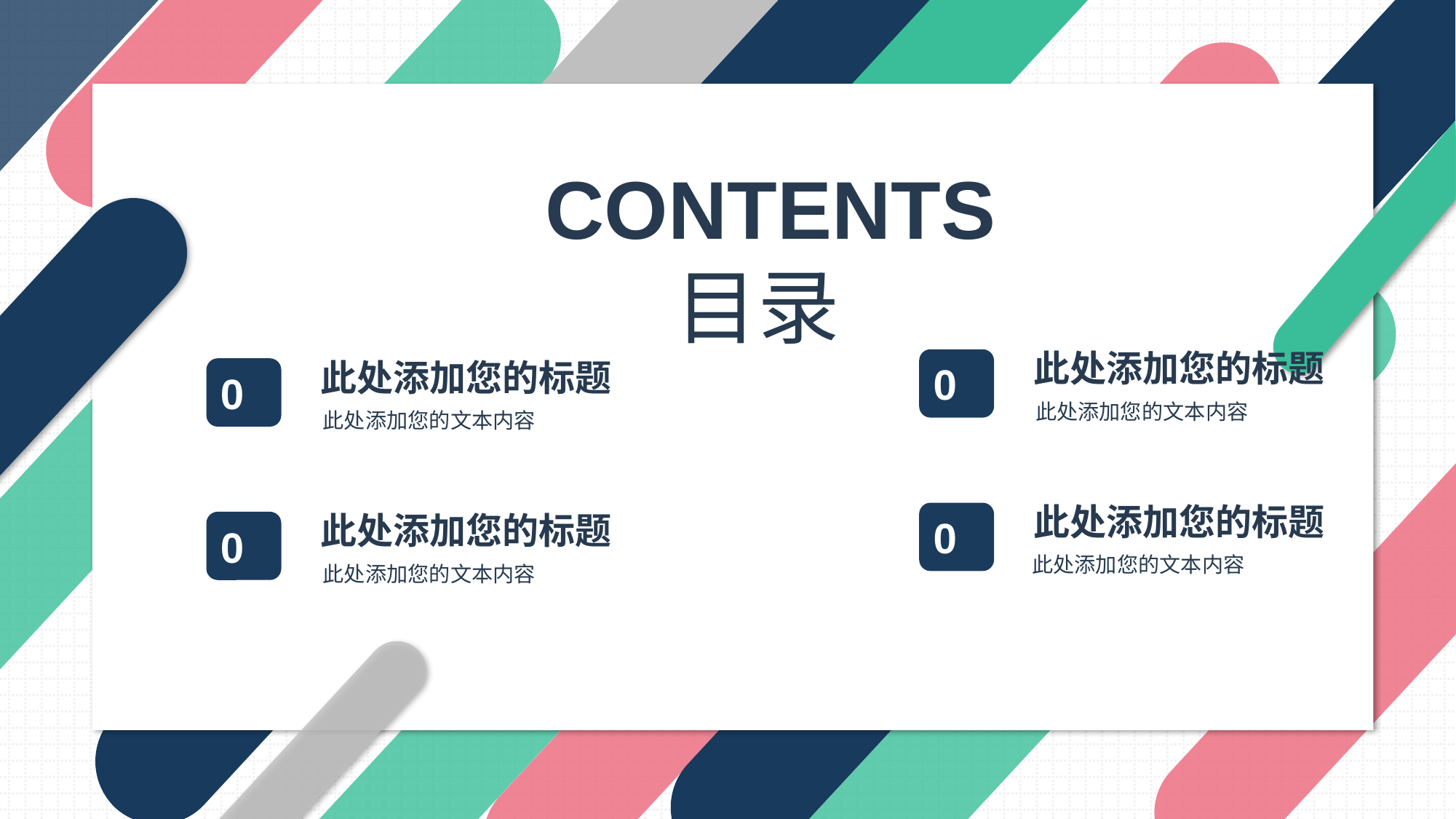

CONTENTS
目录
此处添加您的标题
此处添加您的标题
03
01
此处添加您的文本内容
此处添加您的文本内容
此处添加您的标题
此处添加您的标题
04
02
此处添加您的文本内容
此处添加您的文本内容